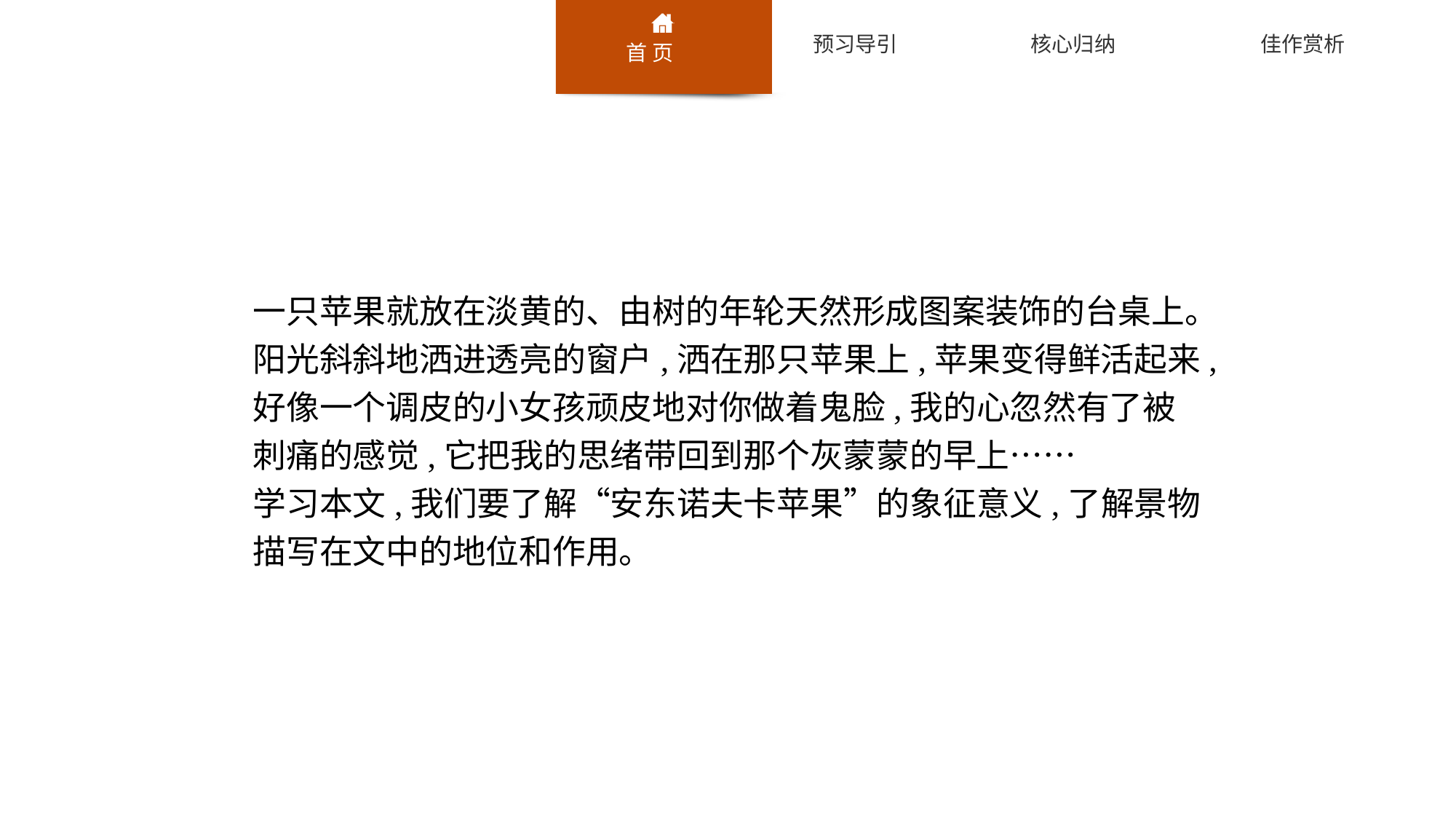

一只苹果就放在淡黄的、由树的年轮天然形成图案装饰的台桌上。阳光斜斜地洒进透亮的窗户,洒在那只苹果上,苹果变得鲜活起来,好像一个调皮的小女孩顽皮地对你做着鬼脸,我的心忽然有了被刺痛的感觉,它把我的思绪带回到那个灰蒙蒙的早上……
学习本文,我们要了解“安东诺夫卡苹果”的象征意义,了解景物描写在文中的地位和作用。